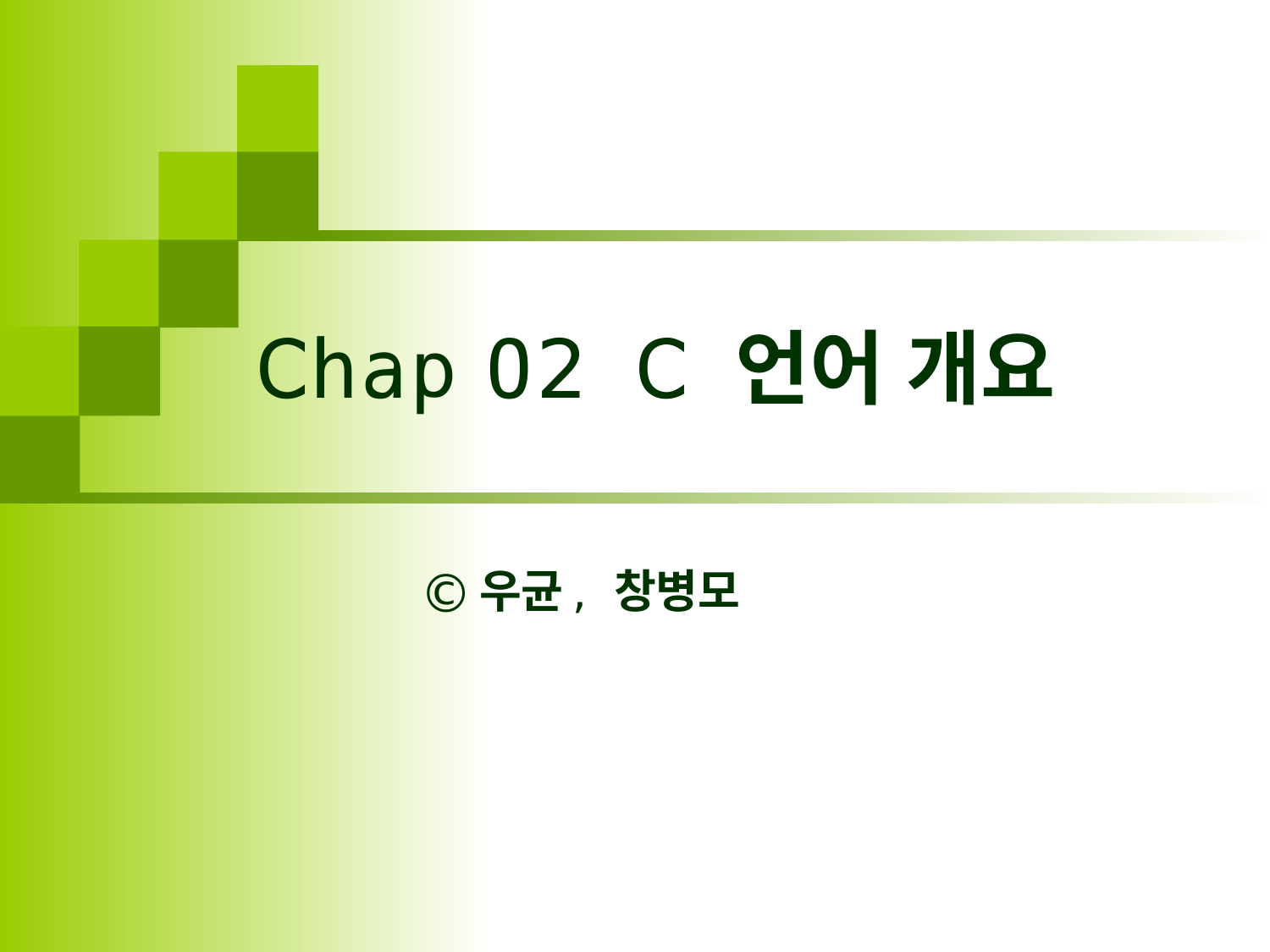

# Chap 02  C 언어 개요
©우균, 창병모